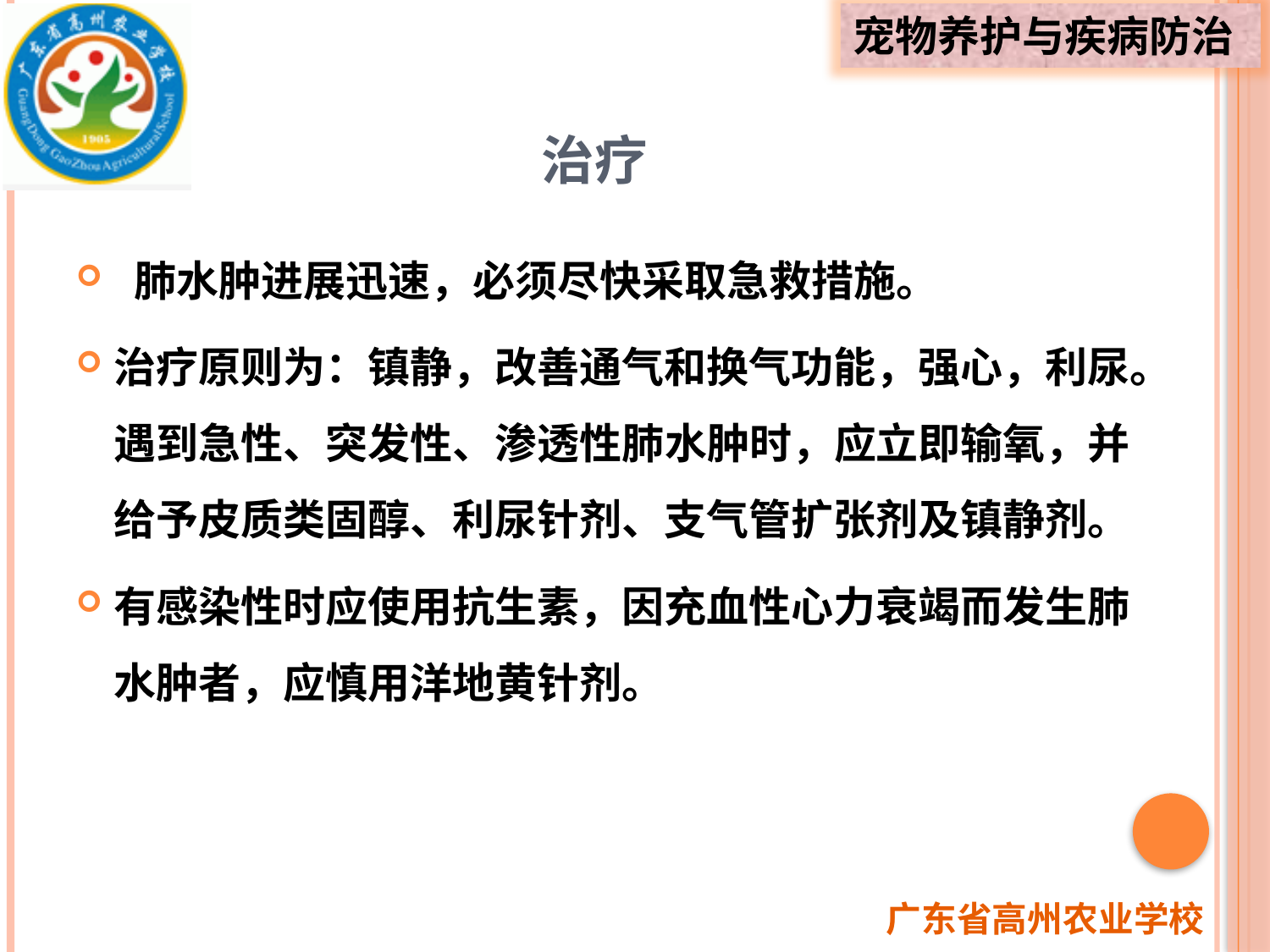

# 治疗
 肺水肿进展迅速，必须尽快采取急救措施。
治疗原则为：镇静，改善通气和换气功能，强心，利尿。遇到急性、突发性、渗透性肺水肿时，应立即输氧，并给予皮质类固醇、利尿针剂、支气管扩张剂及镇静剂。
有感染性时应使用抗生素，因充血性心力衰竭而发生肺水肿者，应慎用洋地黄针剂。